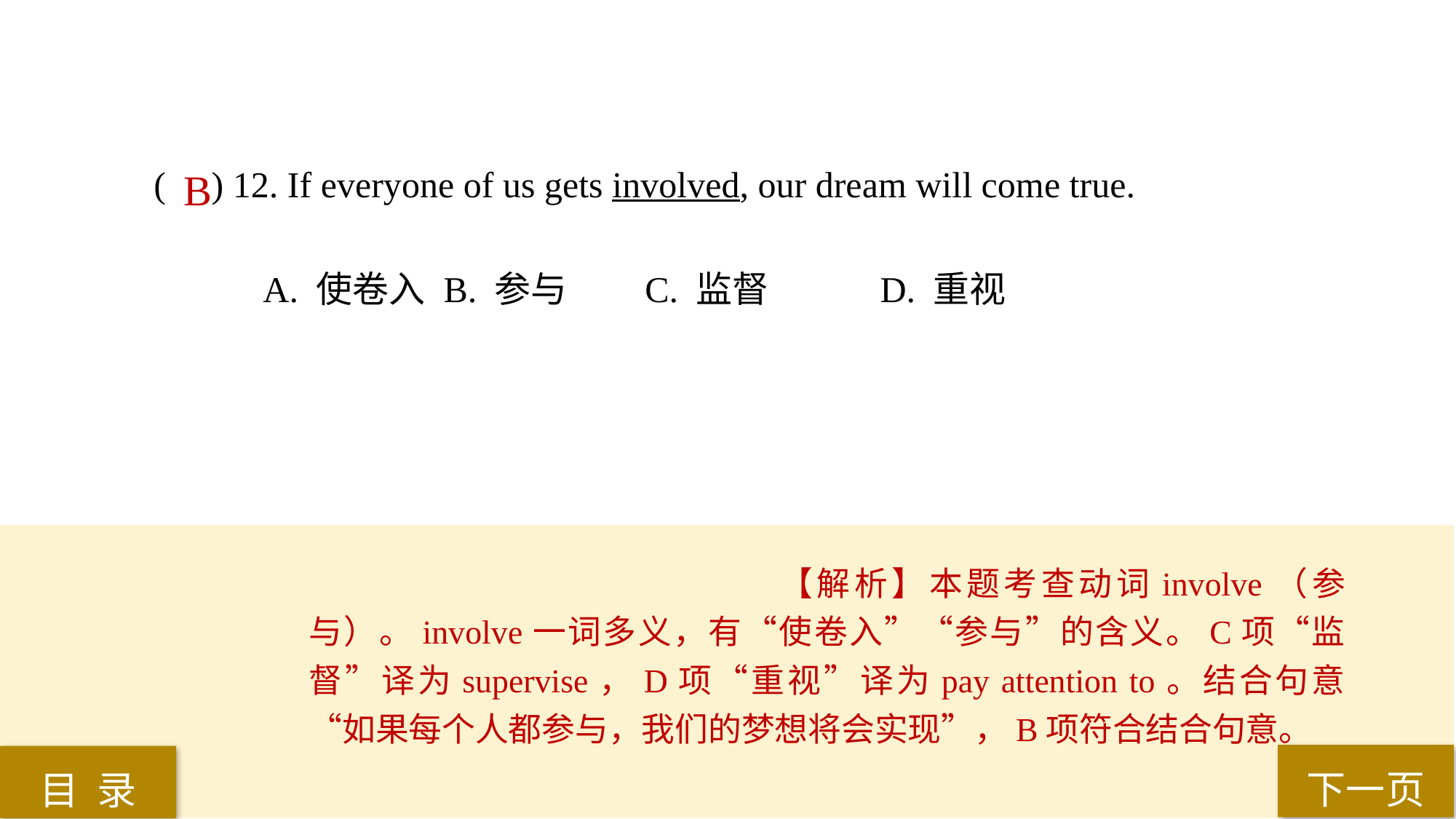

(     ) 12. If everyone of us gets involved, our dream will come true.

A. 使卷入	 B. 参与 	C. 监督	 D. 重视
B
【解析】本题考查动词involve（参与）。involve一词多义，有“使卷入”“参与”的含义。C项“监督”译为supervise，D项“重视”译为pay attention to。结合句意“如果每个人都参与，我们的梦想将会实现”，B项符合结合句意。